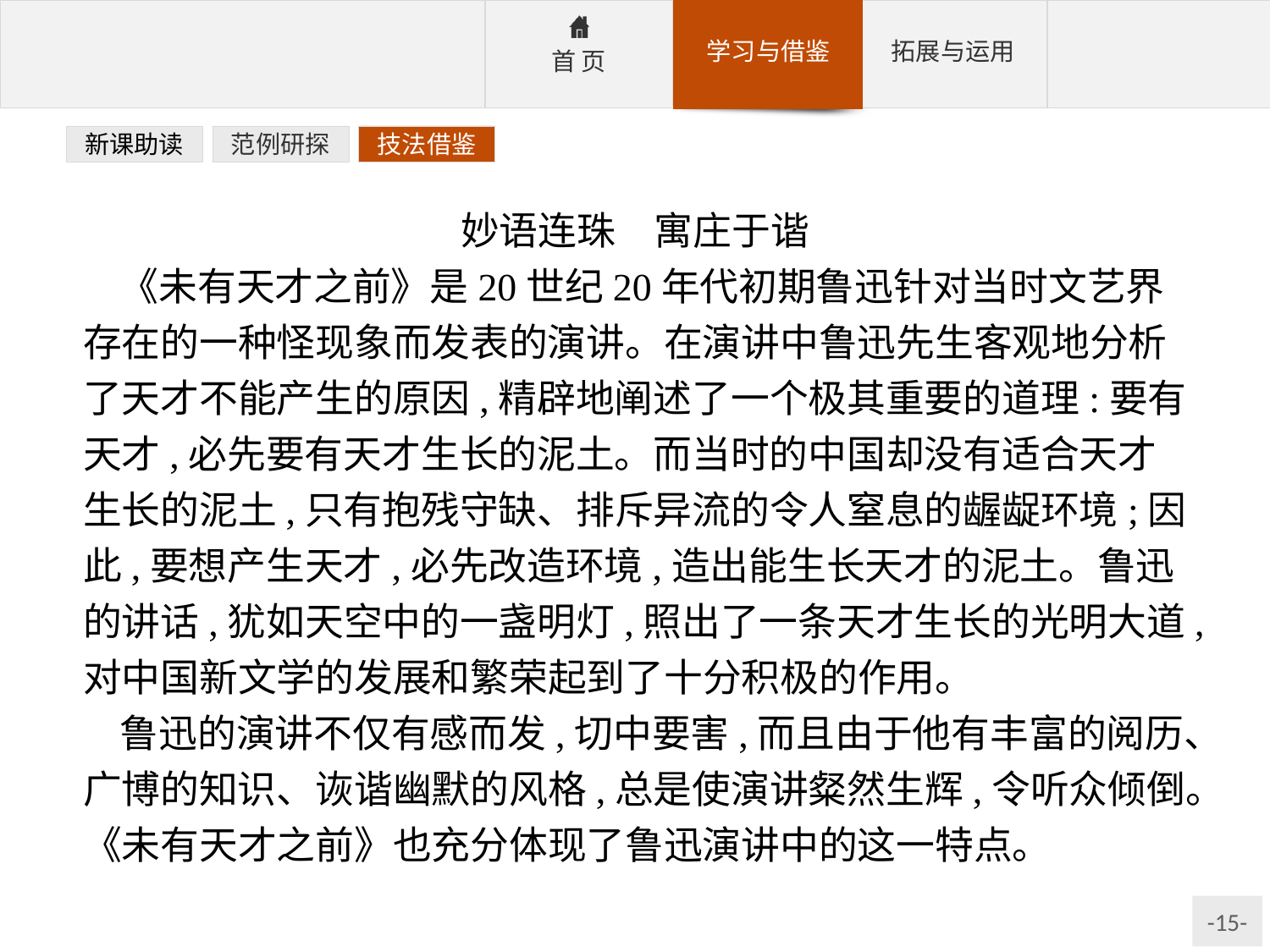

新课助读
范例研探
技法借鉴
妙语连珠　寓庄于谐
《未有天才之前》是20世纪20年代初期鲁迅针对当时文艺界存在的一种怪现象而发表的演讲。在演讲中鲁迅先生客观地分析了天才不能产生的原因,精辟地阐述了一个极其重要的道理:要有天才,必先要有天才生长的泥土。而当时的中国却没有适合天才生长的泥土,只有抱残守缺、排斥异流的令人窒息的龌龊环境;因此,要想产生天才,必先改造环境,造出能生长天才的泥土。鲁迅的讲话,犹如天空中的一盏明灯,照出了一条天才生长的光明大道,对中国新文学的发展和繁荣起到了十分积极的作用。
鲁迅的演讲不仅有感而发,切中要害,而且由于他有丰富的阅历、广博的知识、诙谐幽默的风格,总是使演讲粲然生辉,令听众倾倒。《未有天才之前》也充分体现了鲁迅演讲中的这一特点。